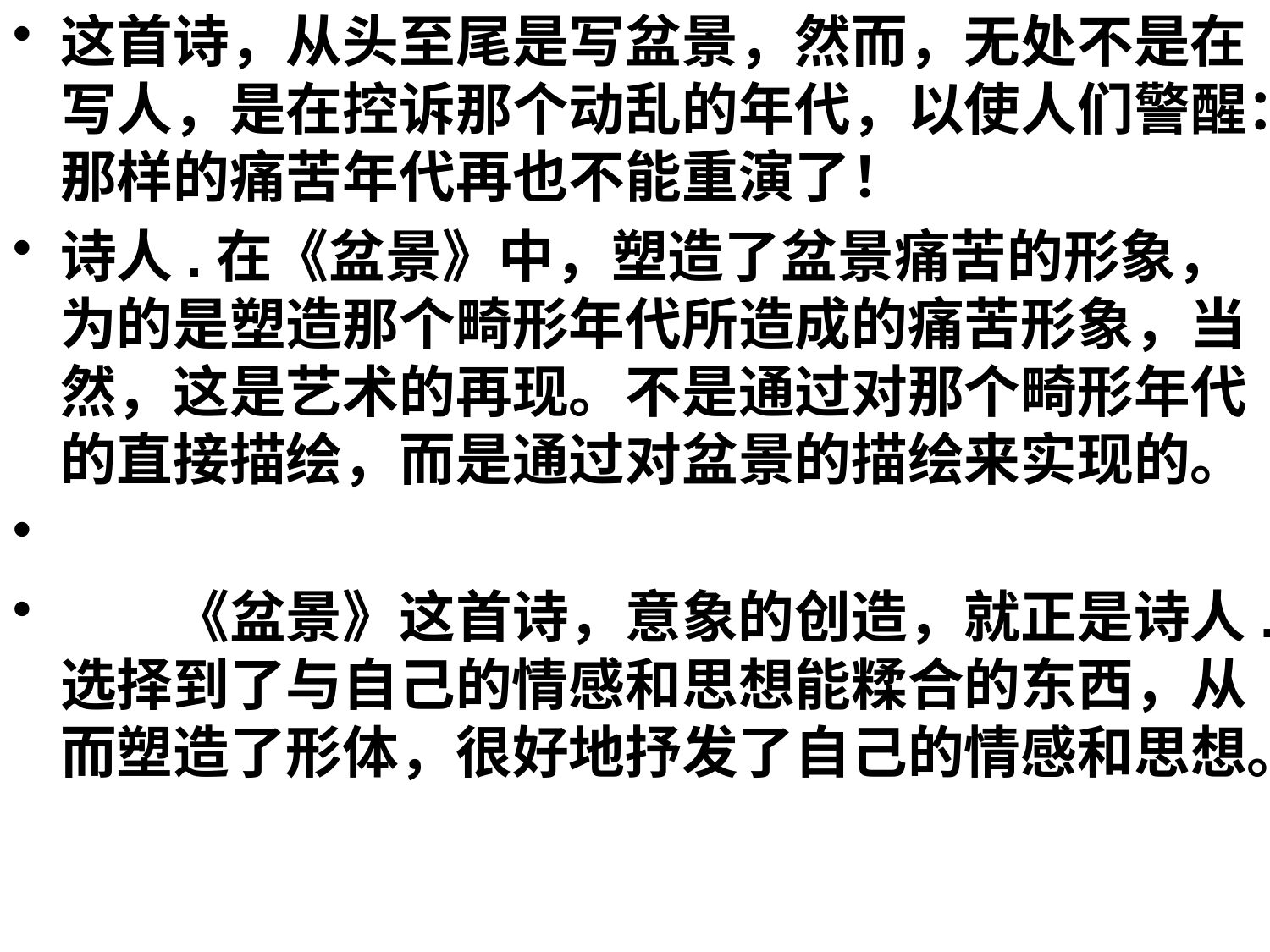

这首诗，从头至尾是写盆景，然而，无处不是在写人，是在控诉那个动乱的年代，以使人们警醒：那样的痛苦年代再也不能重演了！
诗人.在《盆景》中，塑造了盆景痛苦的形象，为的是塑造那个畸形年代所造成的痛苦形象，当然，这是艺术的再现。不是通过对那个畸形年代的直接描绘，而是通过对盆景的描绘来实现的。

　　《盆景》这首诗，意象的创造，就正是诗人.选择到了与自己的情感和思想能糅合的东西，从而塑造了形体，很好地抒发了自己的情感和思想。